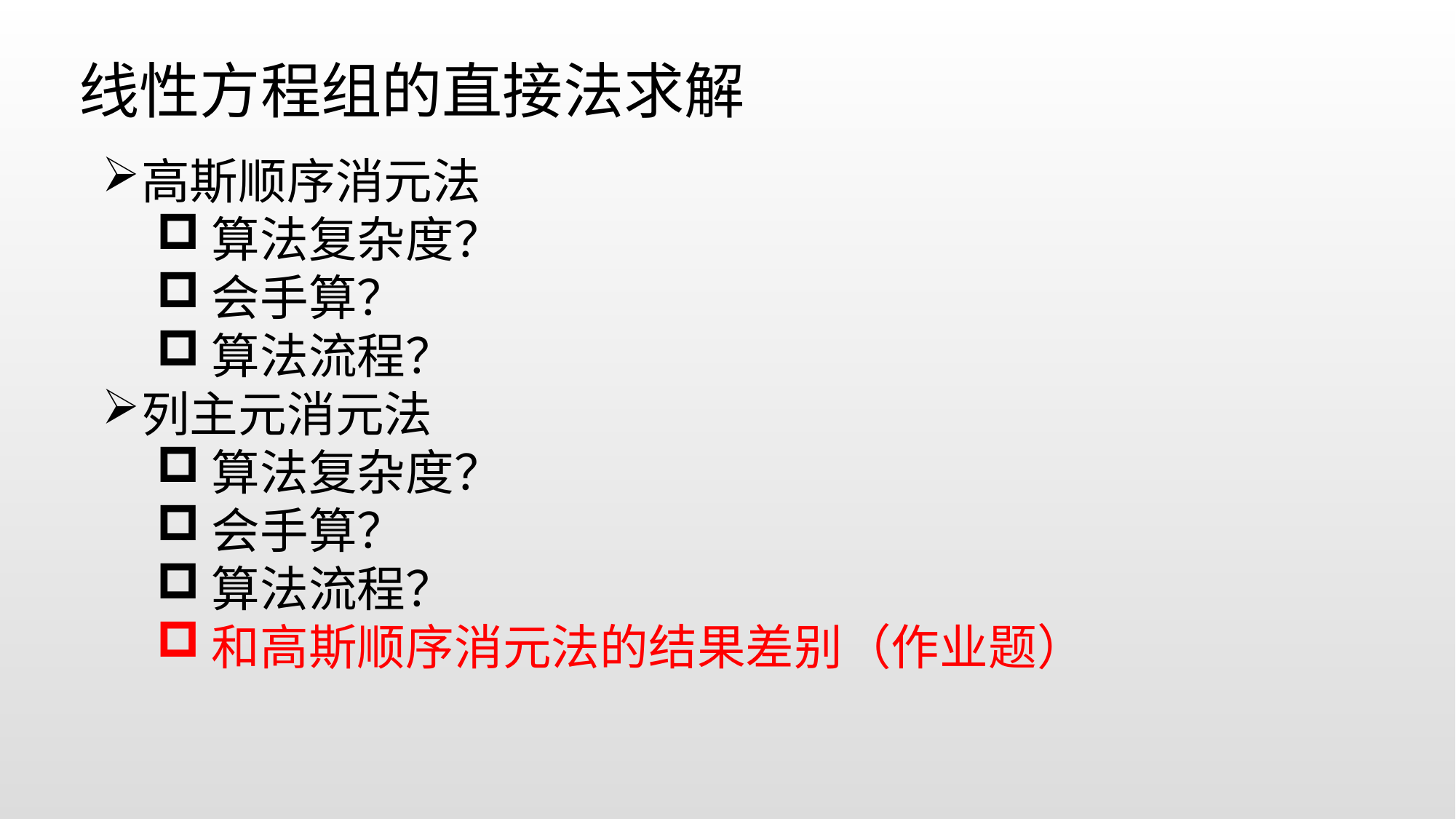

线性方程组的直接法求解
高斯顺序消元法
算法复杂度？
会手算？
算法流程？
列主元消元法
算法复杂度？
会手算？
算法流程？
和高斯顺序消元法的结果差别（作业题）